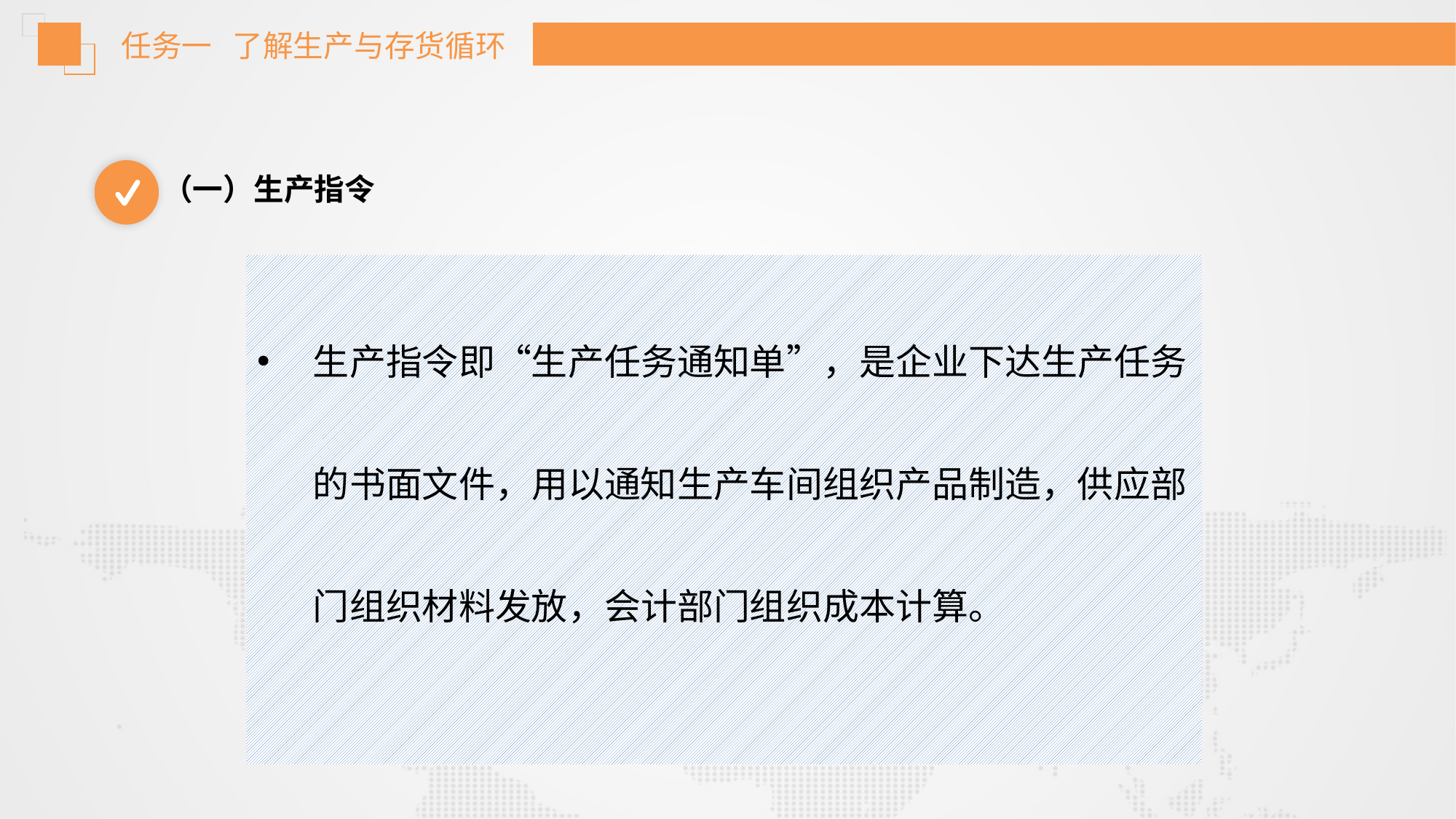

任务一   了解生产与存货循环

（一）生产指令

生产指令即“生产任务通知单”，是企业下达生产任务的书面文件，用以通知生产车间组织产品制造，供应部门组织材料发放，会计部门组织成本计算。